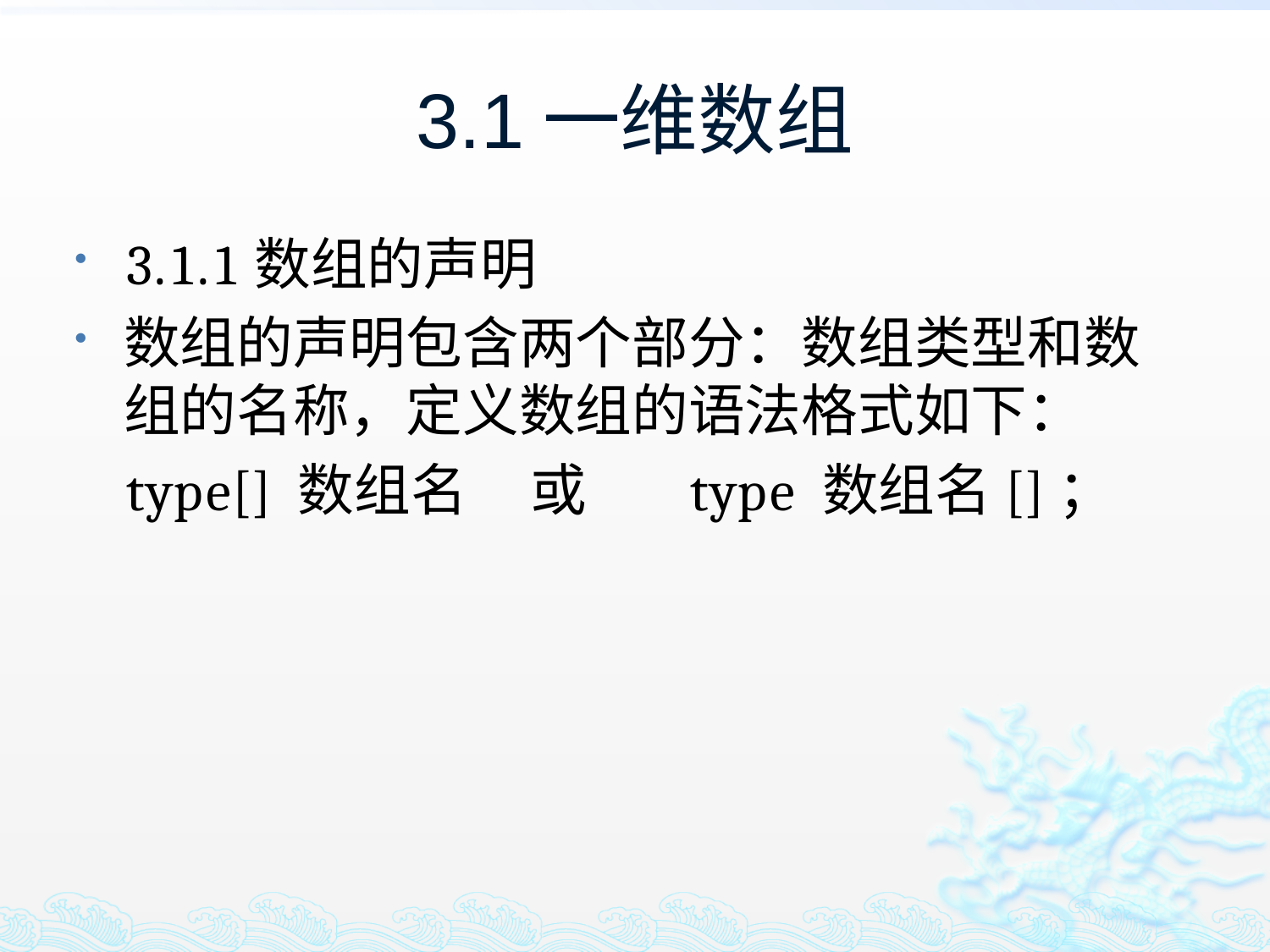

# 3.1一维数组
3.1.1数组的声明
数组的声明包含两个部分：数组类型和数组的名称，定义数组的语法格式如下：
    type[] 数组名     或       type 数组名[]；